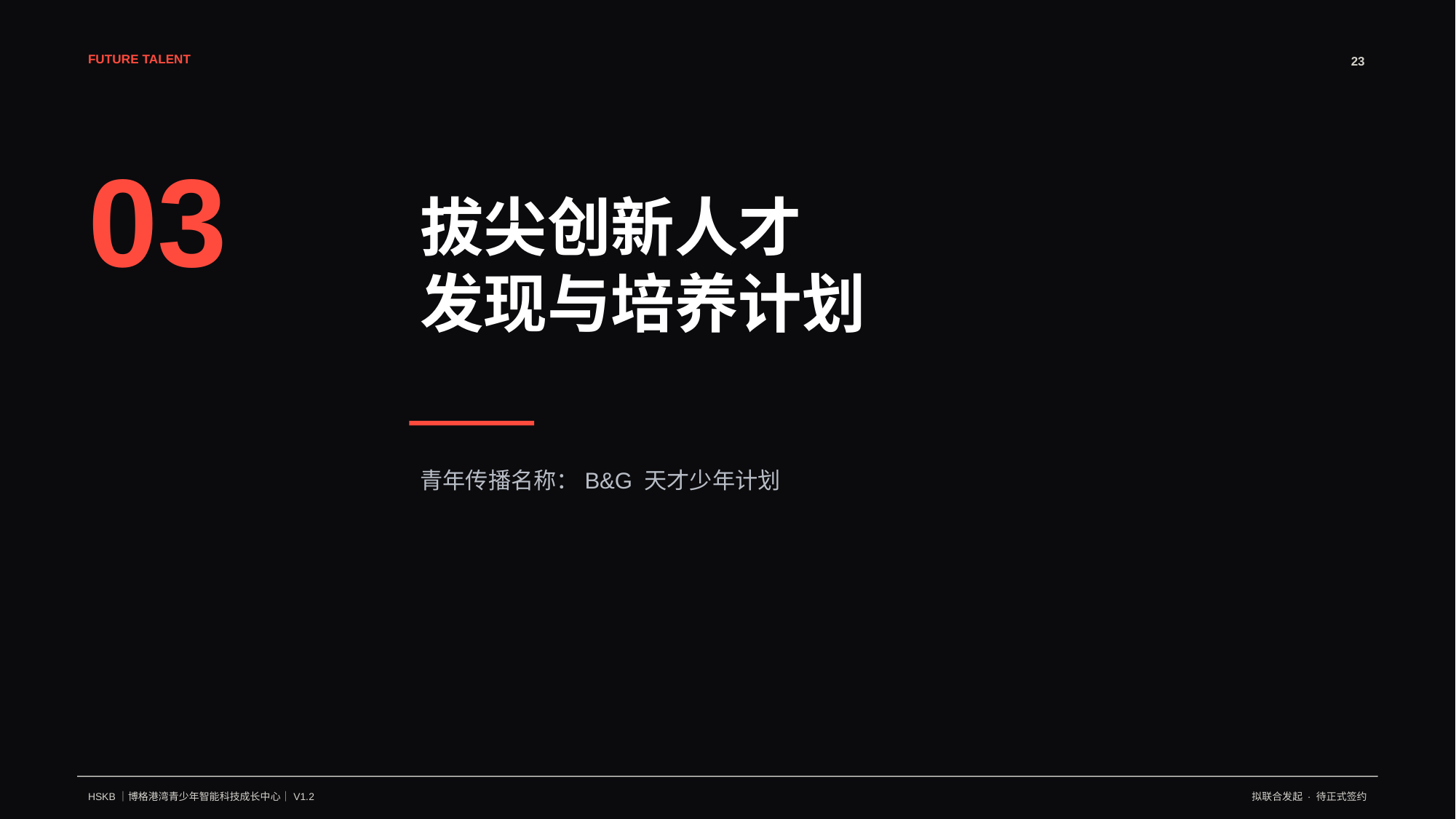

FUTURE TALENT
23
03
拔尖创新人才
发现与培养计划

青年传播名称：B&G 天才少年计划

HSKB｜博格港湾青少年智能科技成长中心｜V1.2
拟联合发起 · 待正式签约